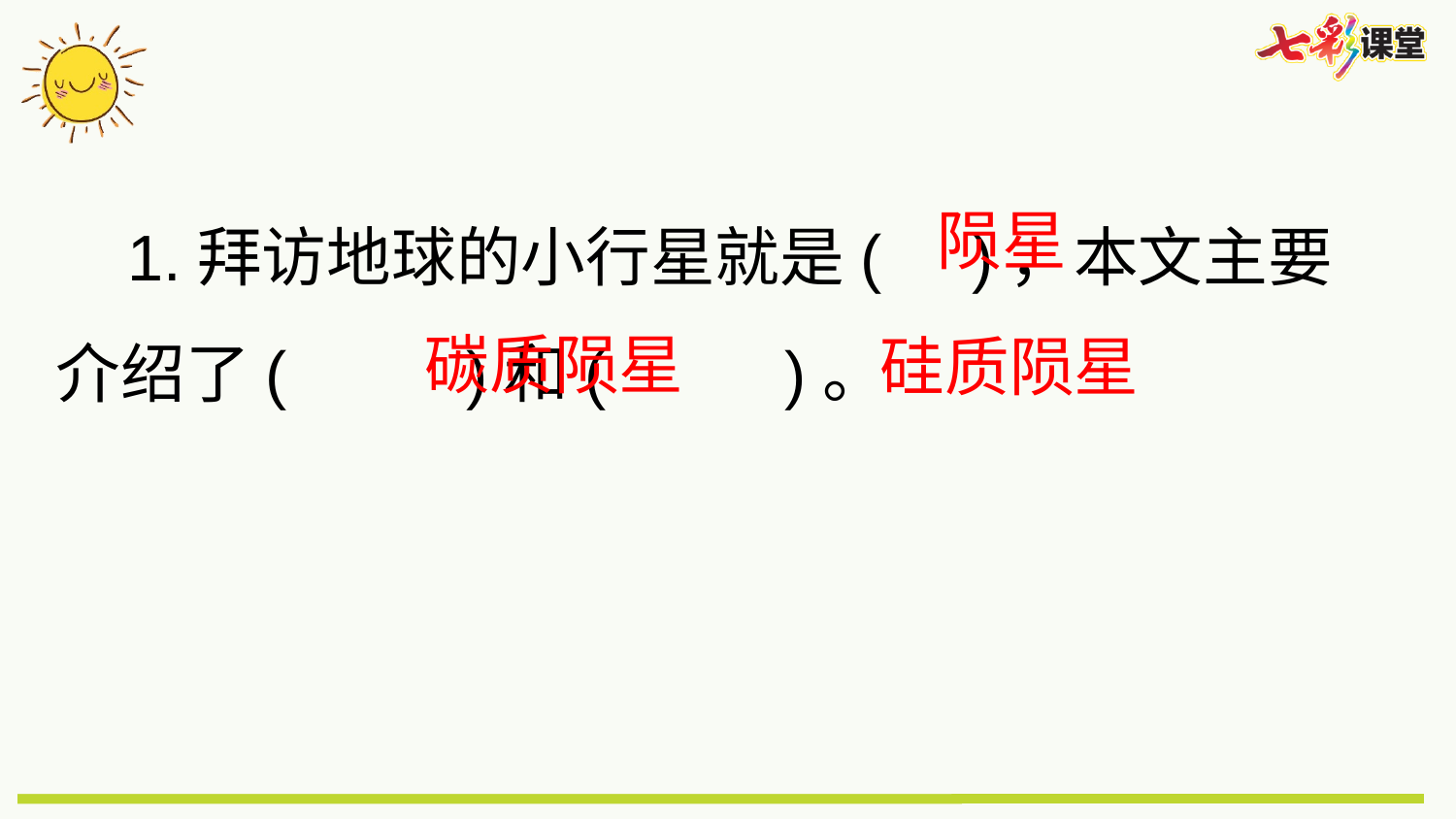

1.拜访地球的小行星就是(     )，本文主要介绍了(          )和(          )。
陨星
 碳质陨星
硅质陨星